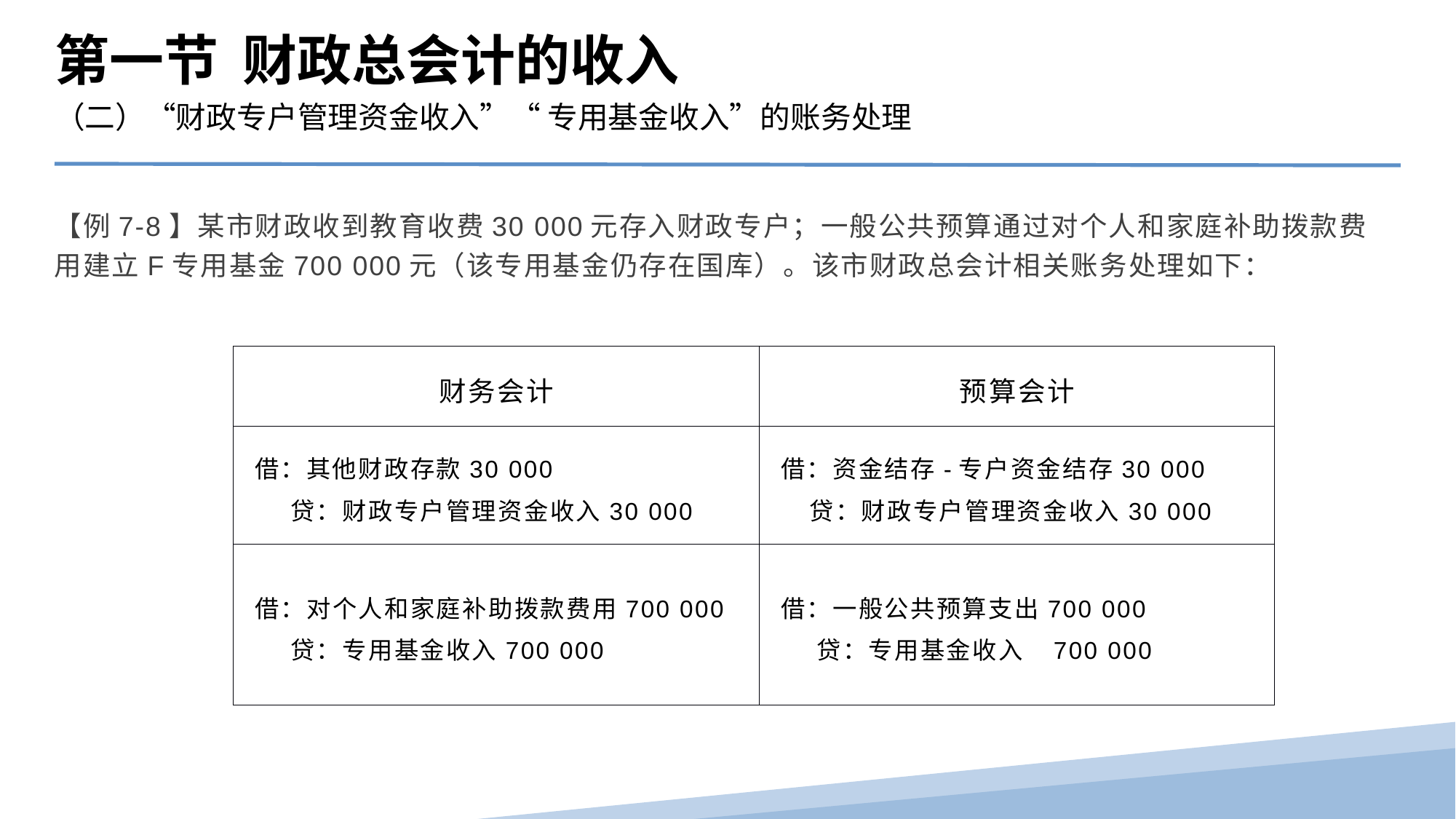

第一节  财政总会计的收入
（二）“财政专户管理资金收入”“ 专用基金收入”的账务处理

【例7-8】某市财政收到教育收费30 000元存入财政专户；一般公共预算通过对个人和家庭补助拨款费用建立F专用基金700 000元（该专用基金仍存在国库）。该市财政总会计相关账务处理如下：
| 财务会计 | 预算会计 |
| --- | --- |
| 借：其他财政存款30 000 贷：财政专户管理资金收入30 000 | 借：资金结存-专户资金结存30 000 贷：财政专户管理资金收入30 000 |
| 借：对个人和家庭补助拨款费用700 000 贷：专用基金收入700 000 | 借：一般公共预算支出700 000 贷：专用基金收入 700 000 |